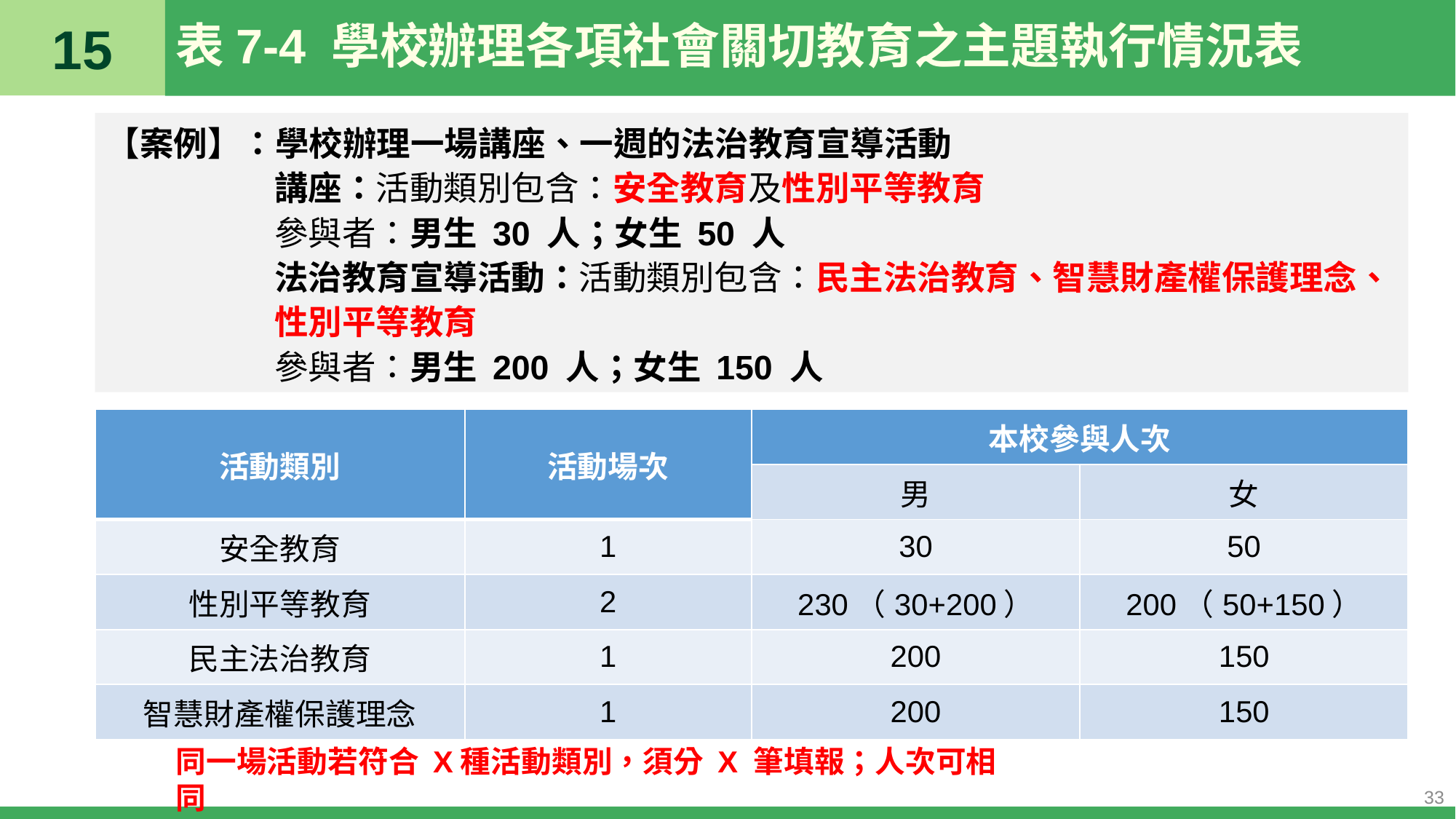

15
# 表7-4 學校辦理各項社會關切教育之主題執行情況表
【案例】：學校辦理一場講座、一週的法治教育宣導活動
講座：活動類別包含：安全教育及性別平等教育
參與者：男生 30 人；女生 50 人
法治教育宣導活動：活動類別包含：民主法治教育、智慧財產權保護理念、性別平等教育
參與者：男生 200 人；女生 150 人

| 活動類別 | 活動場次 | 本校參與人次 |  |
| --- | --- | --- | --- |
|  |  | 男 | 女 |
| 安全教育 | 1 | 30 | 50 |
| 性別平等教育 | 2 | 230（30+200） | 200（50+150） |
| 民主法治教育 | 1 | 200 | 150 |
| 智慧財產權保護理念 | 1 | 200 | 150 |
同一場活動若符合 X種活動類別，須分 X 筆填報；人次可相同
33